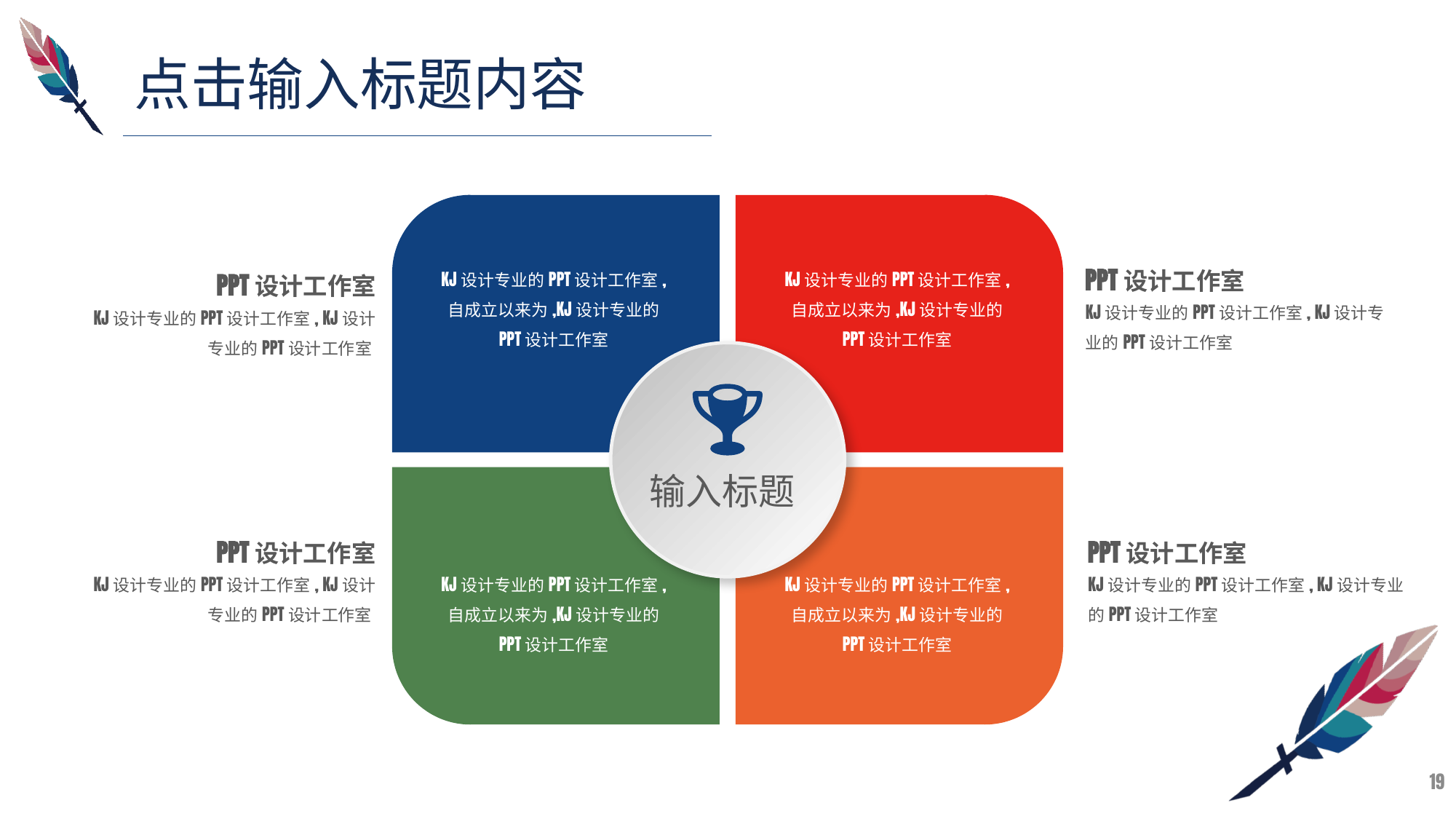

点击输入标题内容

PPT设计工作室
KJ设计专业的PPT设计工作室, KJ设计专业的PPT设计工作室
PPT设计工作室
KJ设计专业的PPT设计工作室, KJ设计专业的PPT设计工作室
KJ设计专业的PPT设计工作室,自成立以来为,KJ设计专业的PPT设计工作室

KJ设计专业的PPT设计工作室,自成立以来为,KJ设计专业的PPT设计工作室

输入标题

PPT设计工作室
KJ设计专业的PPT设计工作室, KJ设计专业的PPT设计工作室
PPT设计工作室
KJ设计专业的PPT设计工作室, KJ设计专业的PPT设计工作室
KJ设计专业的PPT设计工作室,自成立以来为,KJ设计专业的PPT设计工作室

KJ设计专业的PPT设计工作室,自成立以来为,KJ设计专业的PPT设计工作室

19